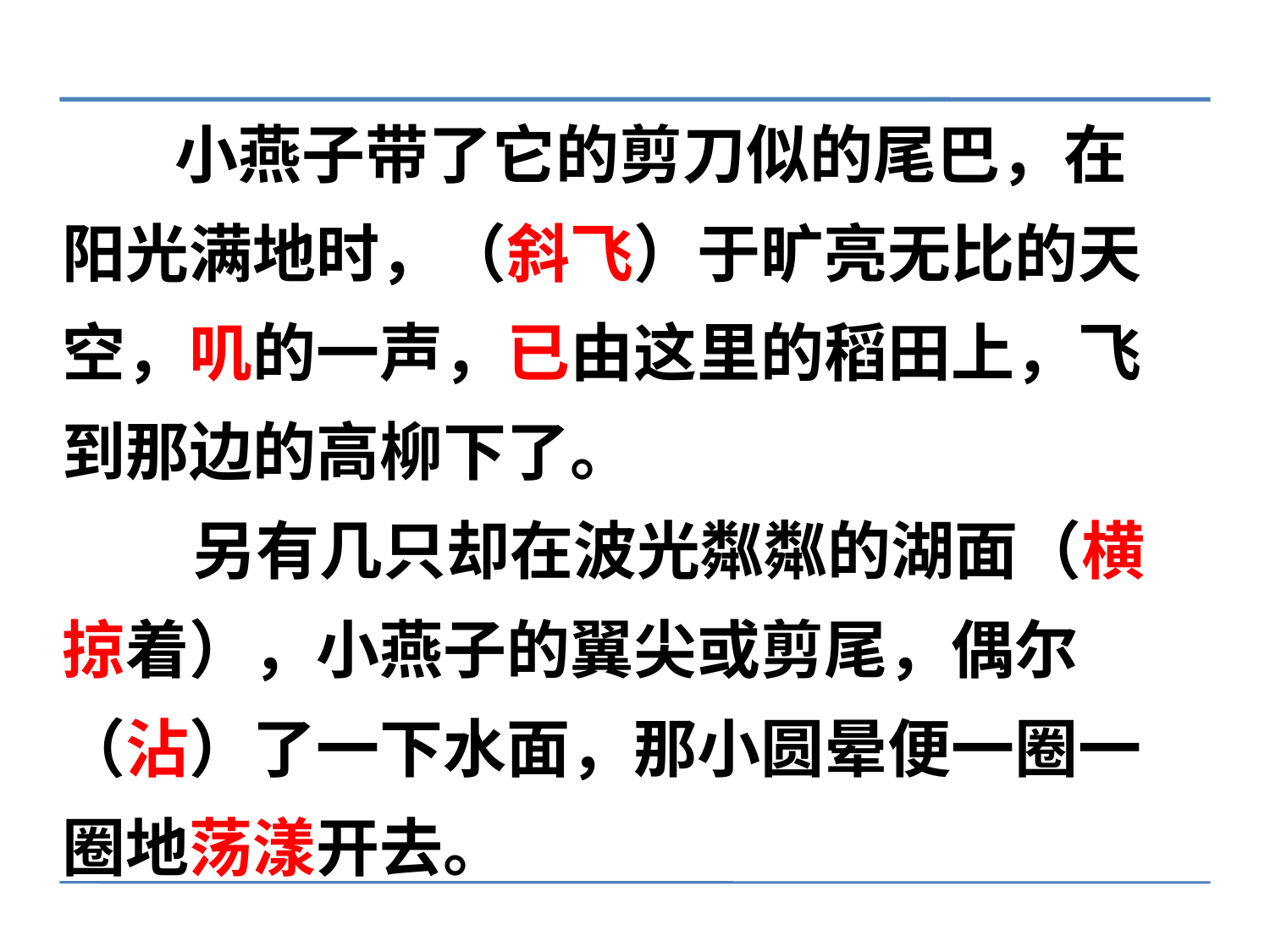

小燕子带了它的剪刀似的尾巴，在阳光满地时，（斜飞）于旷亮无比的天空，叽的一声，已由这里的稻田上，飞到那边的高柳下了。
        另有几只却在波光粼粼的湖面（横掠着），小燕子的翼尖或剪尾，偶尔（沾）了一下水面，那小圆晕便一圈一圈地荡漾开去。